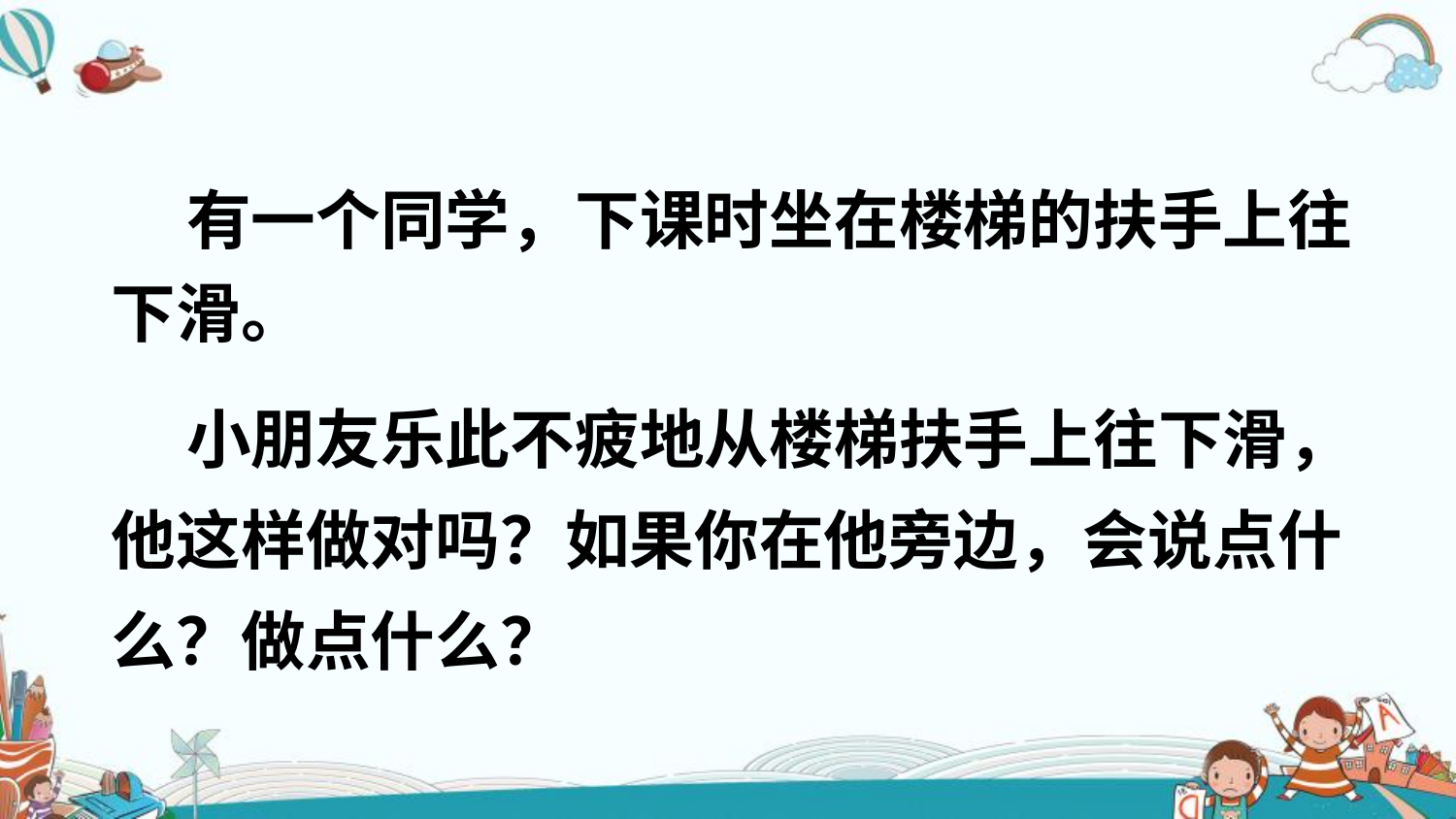

有一个同学，下课时坐在楼梯的扶手上往下滑。
    小朋友乐此不疲地从楼梯扶手上往下滑，他这样做对吗？如果你在他旁边，会说点什么？做点什么？